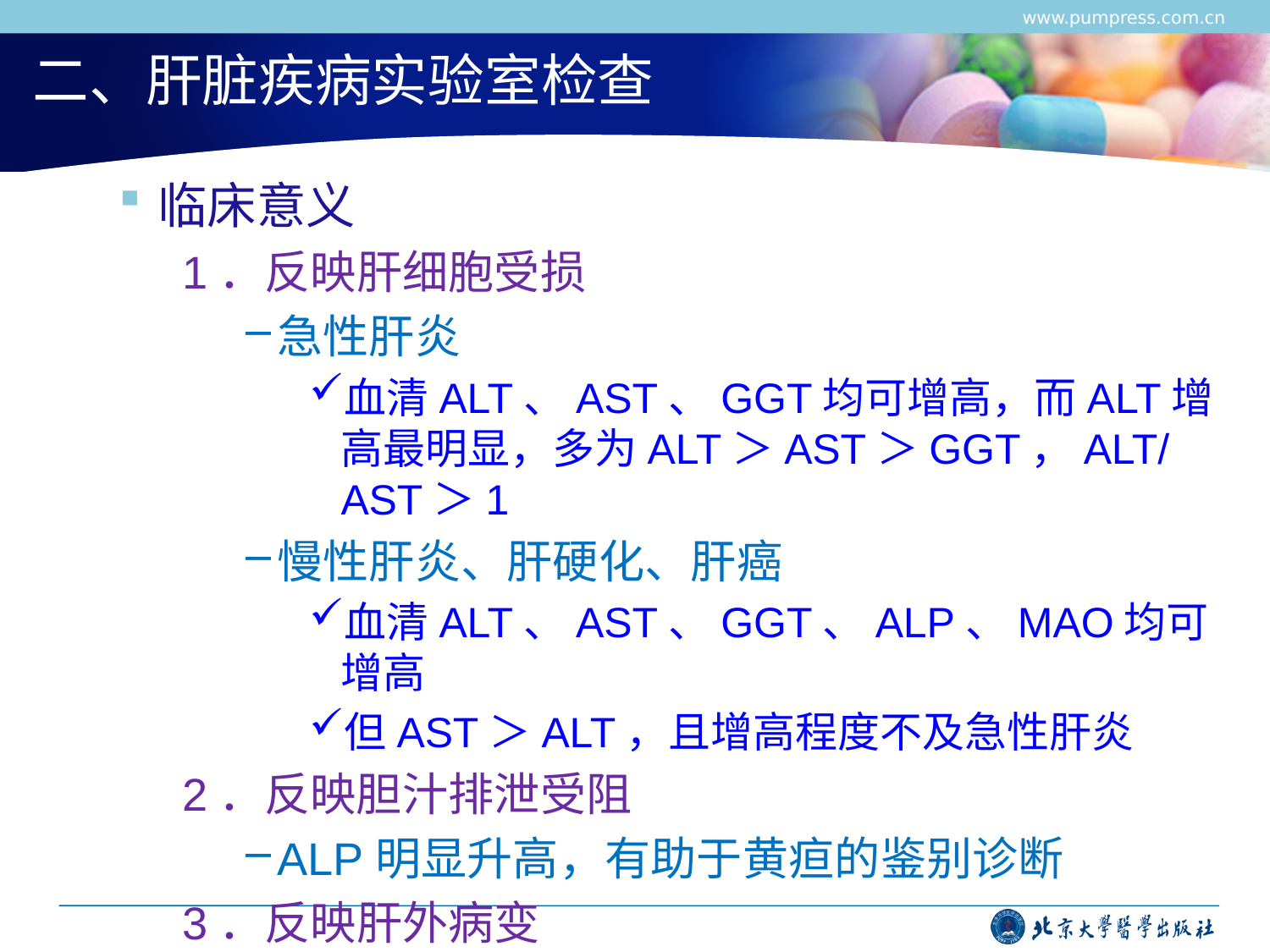

www.pumpress.com.cn
# 二、肝脏疾病实验室检查
临床意义
1．反映肝细胞受损
急性肝炎
血清ALT、AST、GGT均可增高，而ALT增高最明显，多为ALT＞AST＞GGT，ALT/AST＞1
慢性肝炎、肝硬化、肝癌
血清ALT、AST、GGT、ALP、MAO均可增高
但AST＞ALT，且增高程度不及急性肝炎
2．反映胆汁排泄受阻
ALP明显升高，有助于黄疸的鉴别诊断
3．反映肝外病变